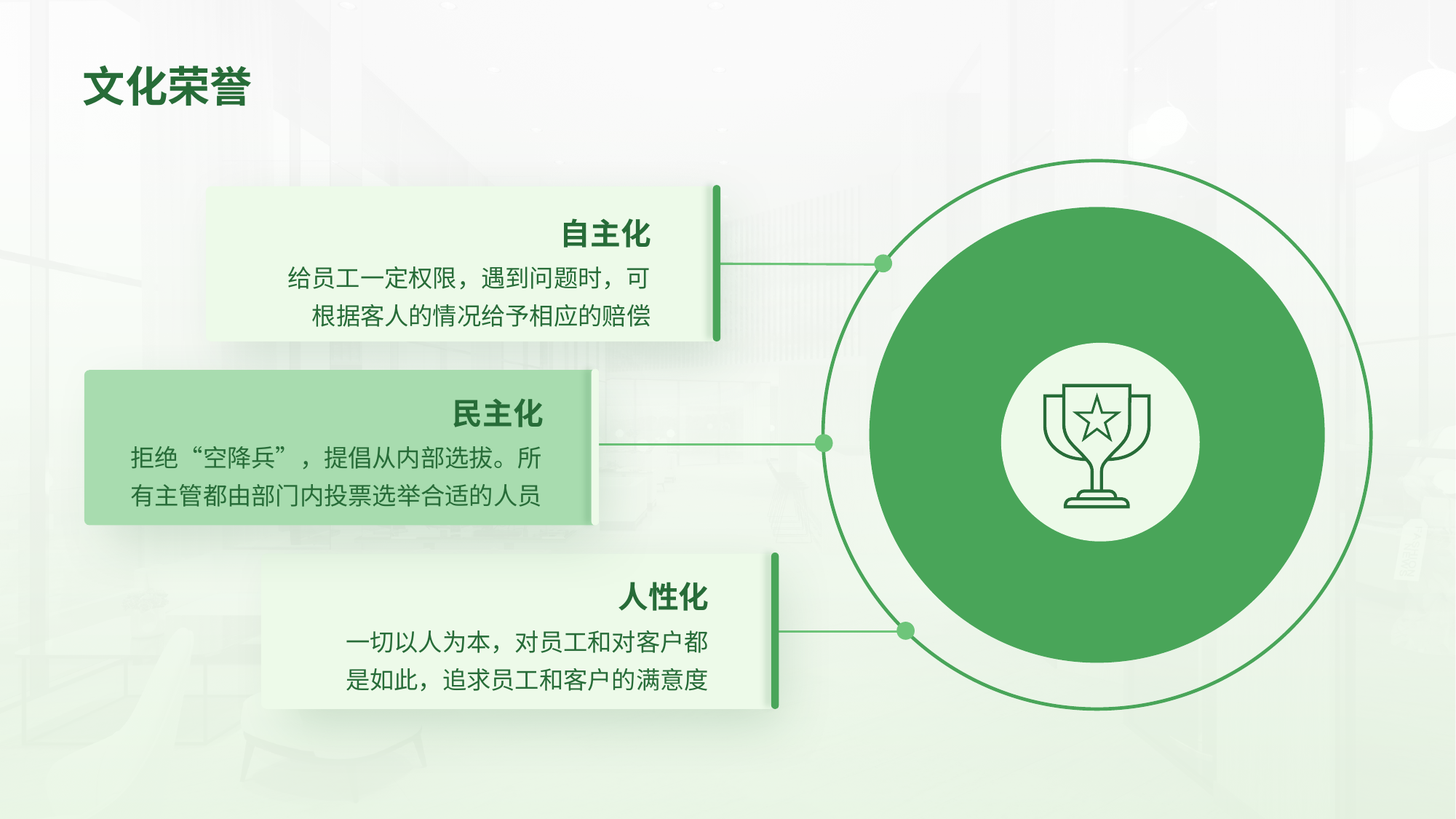

文化荣誉

自主化
给员工一定权限，遇到问题时，可根据客人的情况给予相应的赔偿
民主化
拒绝“空降兵”，提倡从内部选拔。所有主管都由部门内投票选举合适的人员
人性化
一切以人为本，对员工和对客户都是如此，追求员工和客户的满意度